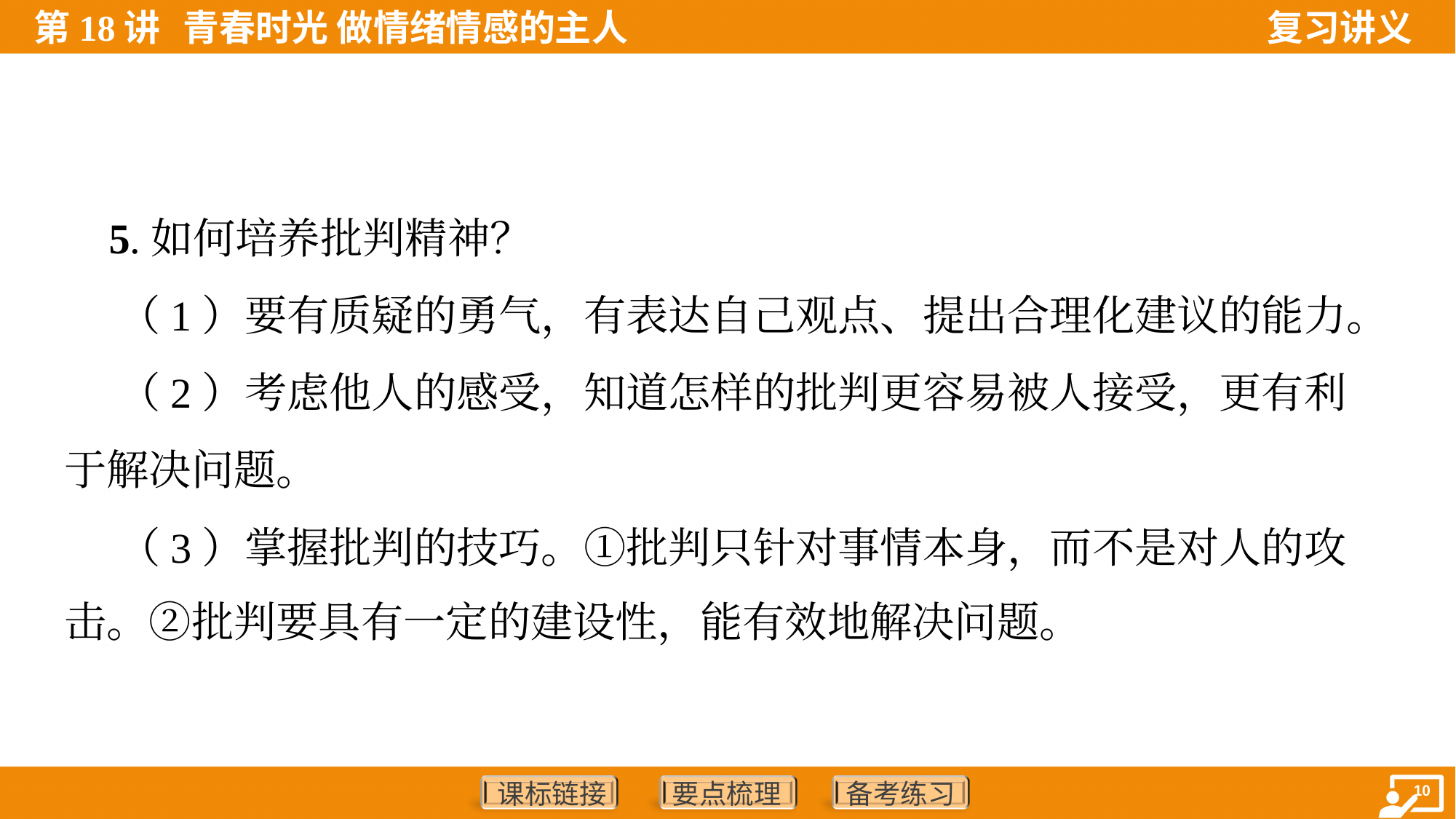

5.如何培养批判精神？
    （1）要有质疑的勇气，有表达自己观点、提出合理化建议的能力。
    （2）考虑他人的感受，知道怎样的批判更容易被人接受，更有利
于解决问题。
    （3）掌握批判的技巧。①批判只针对事情本身，而不是对人的攻
击。②批判要具有一定的建设性，能有效地解决问题。